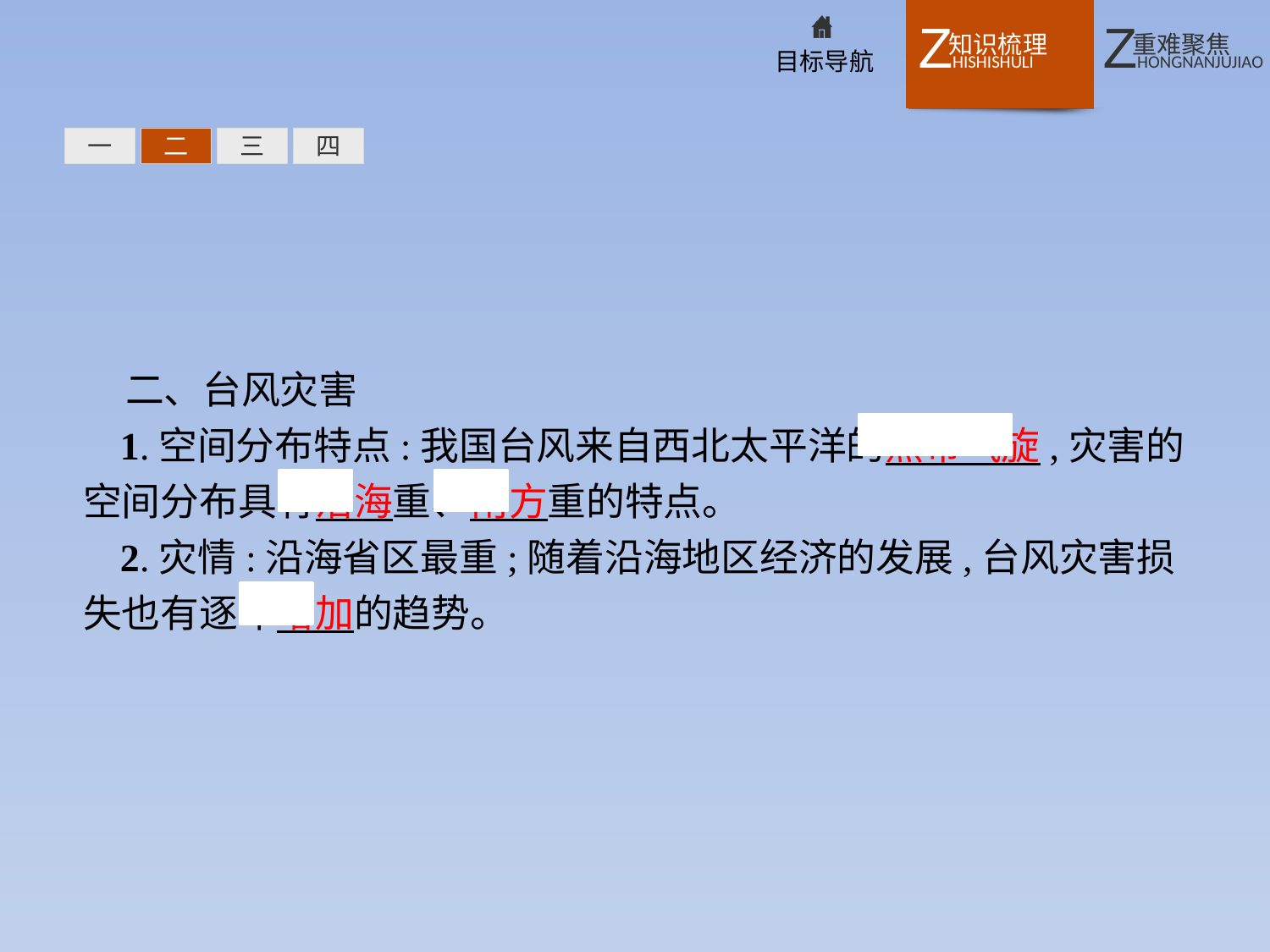

一
二
三
四
二、台风灾害
1.空间分布特点:我国台风来自西北太平洋的热带气旋,灾害的空间分布具有沿海重、南方重的特点。
2.灾情:沿海省区最重;随着沿海地区经济的发展,台风灾害损失也有逐年增加的趋势。